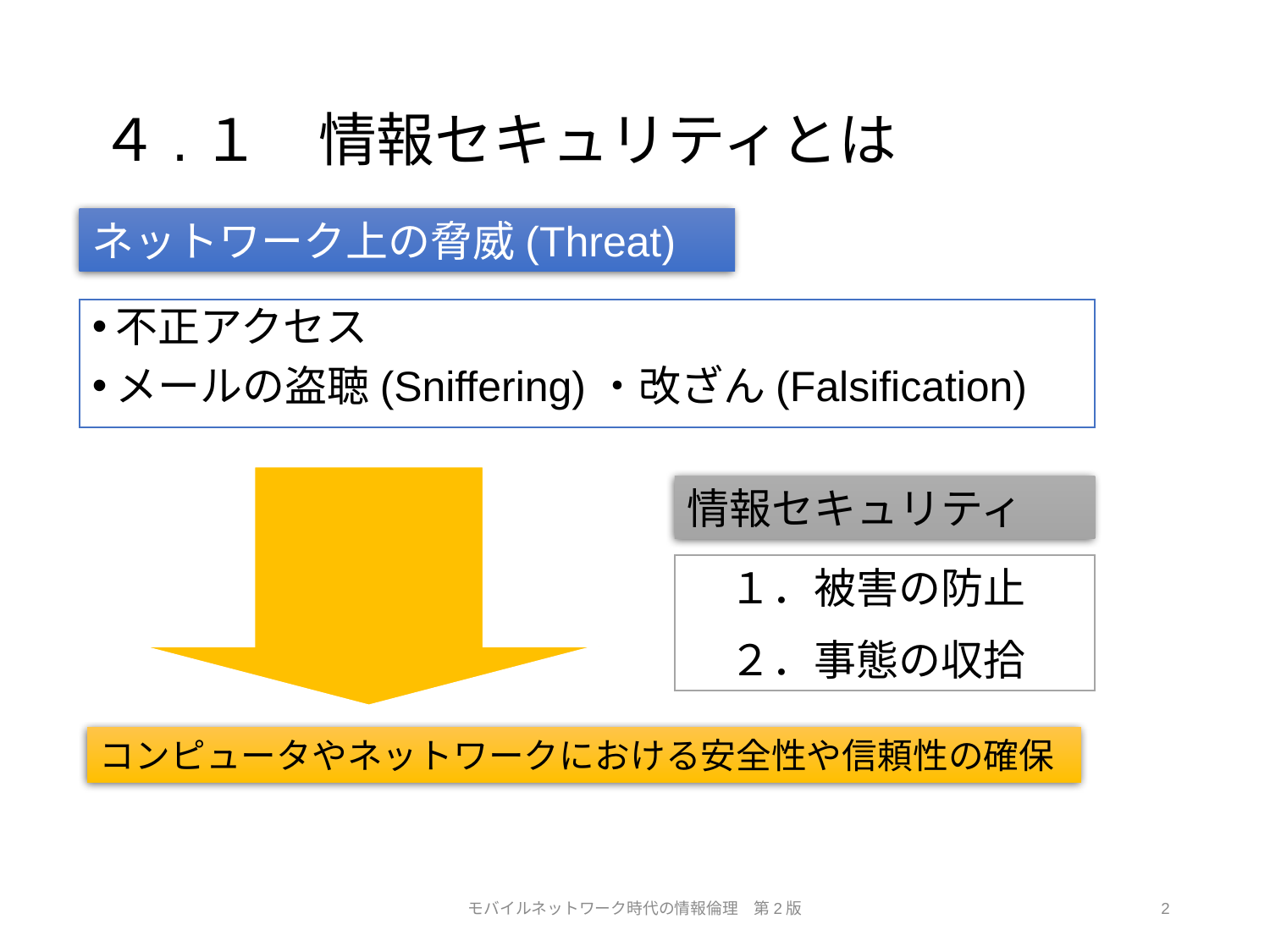

# ４.１　情報セキュリティとは
ネットワーク上の脅威(Threat)
不正アクセス
メールの盗聴(Sniffering)・改ざん(Falsification)

情報セキュリティ
　１．被害の防止
　２．事態の収拾
コンピュータやネットワークにおける安全性や信頼性の確保
モバイルネットワーク時代の情報倫理　第2版
2